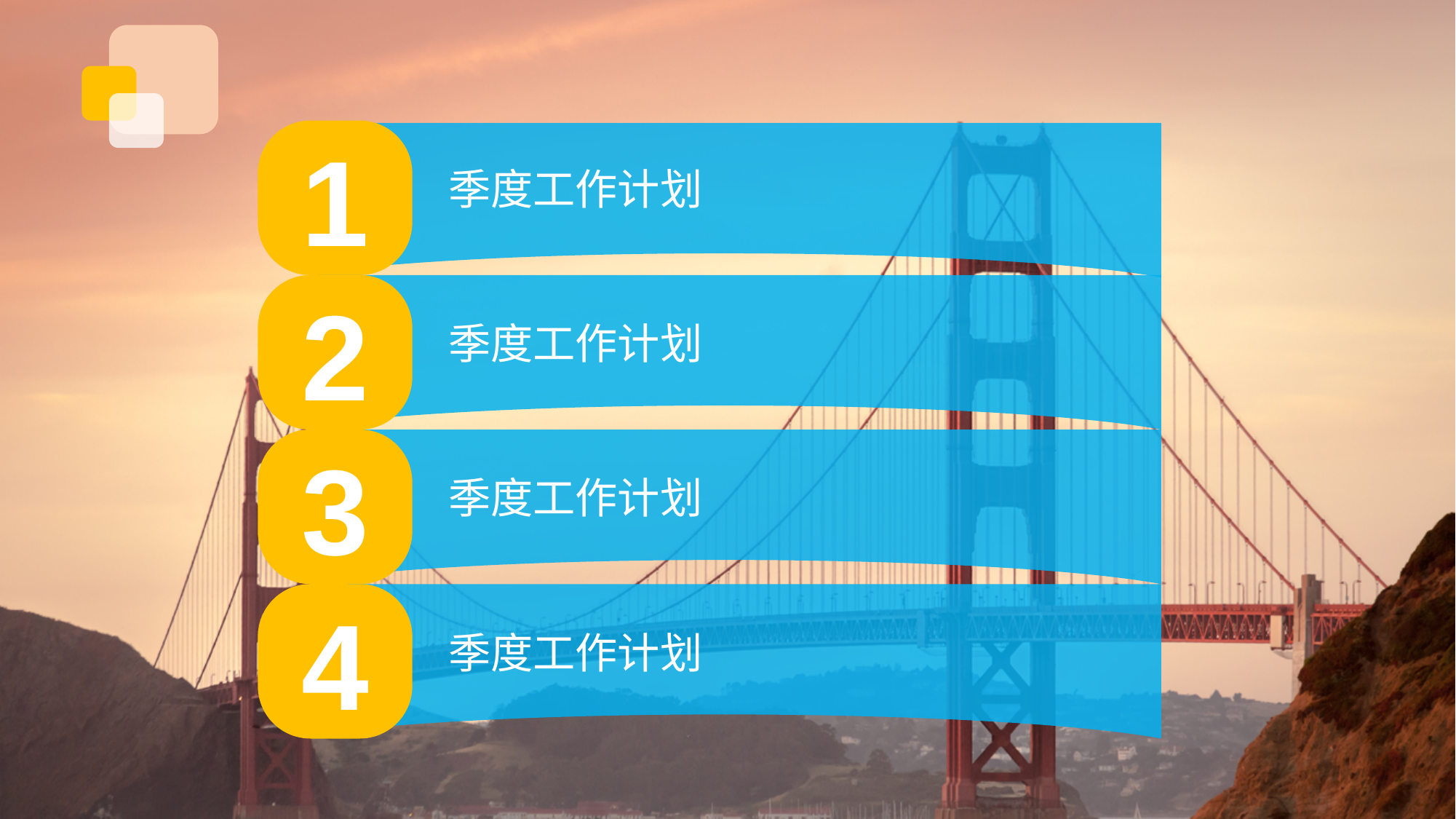

1

季度工作计划
2

季度工作计划
3

季度工作计划
4

季度工作计划